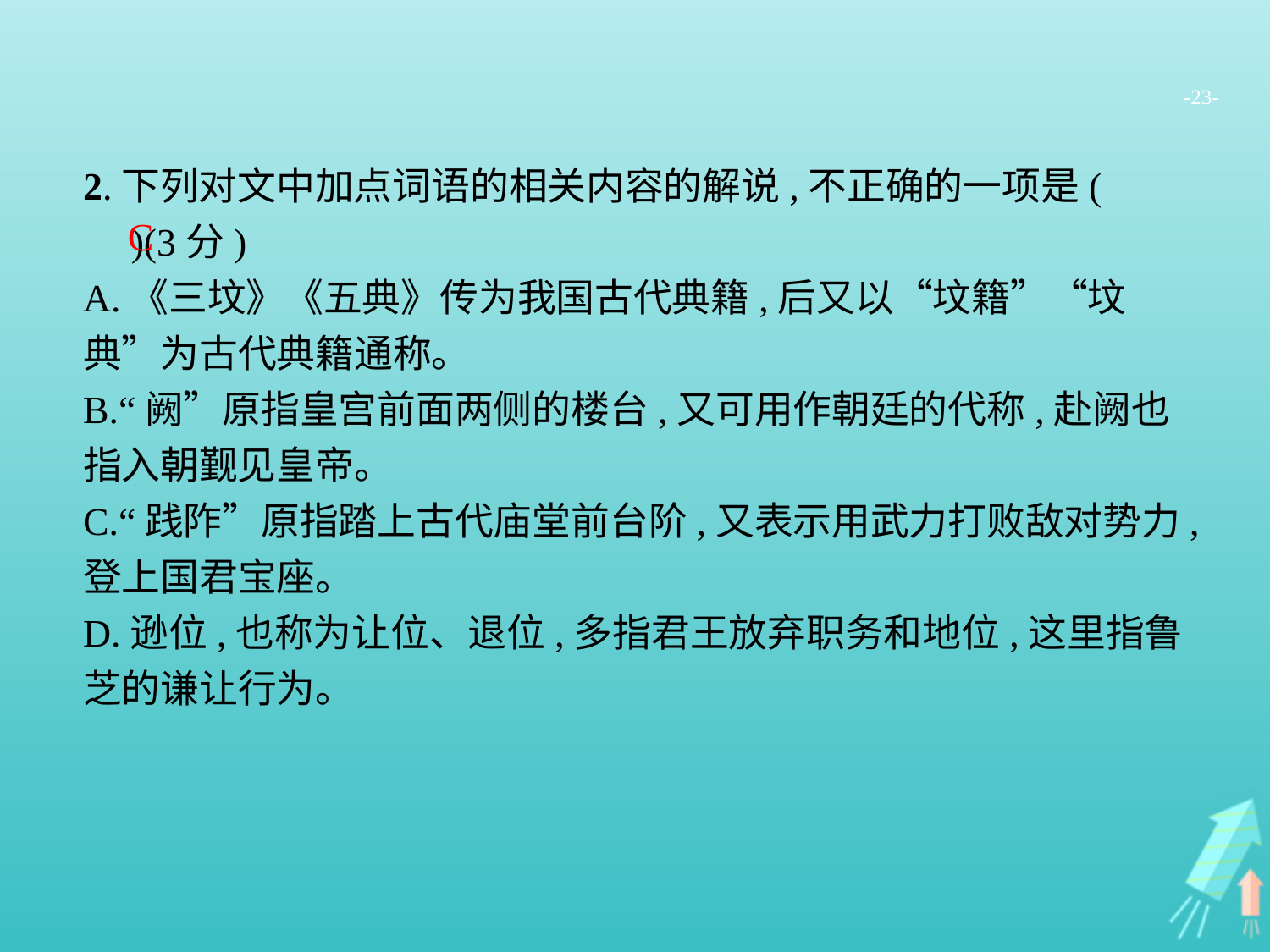

-23-
2.下列对文中加点词语的相关内容的解说,不正确的一项是(　　)(3分)
A.《三坟》《五典》传为我国古代典籍,后又以“坟籍”“坟典”为古代典籍通称。
B.“阙”原指皇宫前面两侧的楼台,又可用作朝廷的代称,赴阙也指入朝觐见皇帝。
C.“践阼”原指踏上古代庙堂前台阶,又表示用武力打败敌对势力,登上国君宝座。
D.逊位,也称为让位、退位,多指君王放弃职务和地位,这里指鲁芝的谦让行为。
C